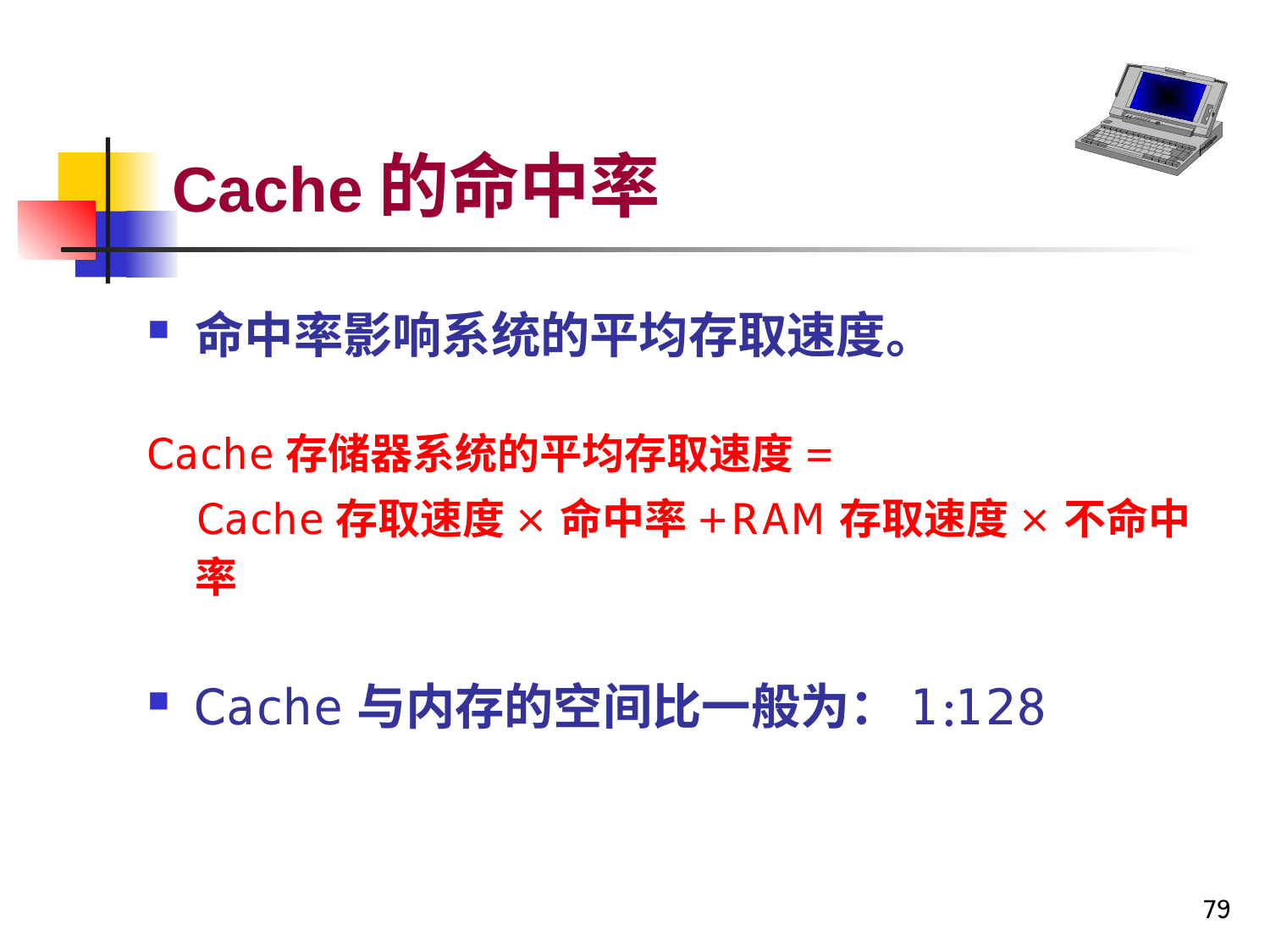

# Cache的命中率
命中率影响系统的平均存取速度。

Cache存储器系统的平均存取速度=
    Cache存取速度×命中率+RAM存取速度×不命中率

Cache与内存的空间比一般为：1:128
79